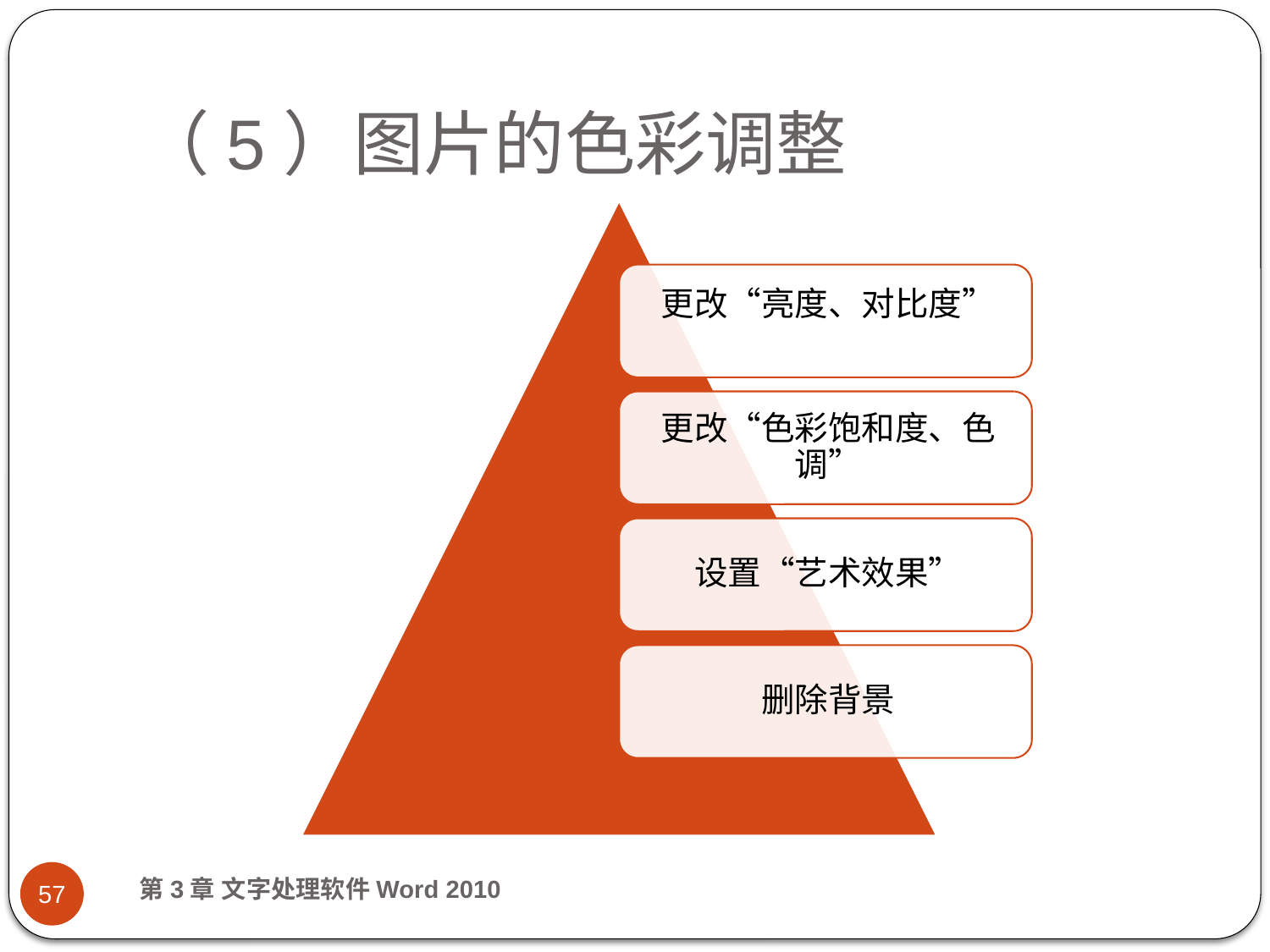

# （5）图片的色彩调整
更改“亮度、对比度”

更改“色彩饱和度、色调”
设置“艺术效果”
删除背景
第3章 文字处理软件Word 2010
57